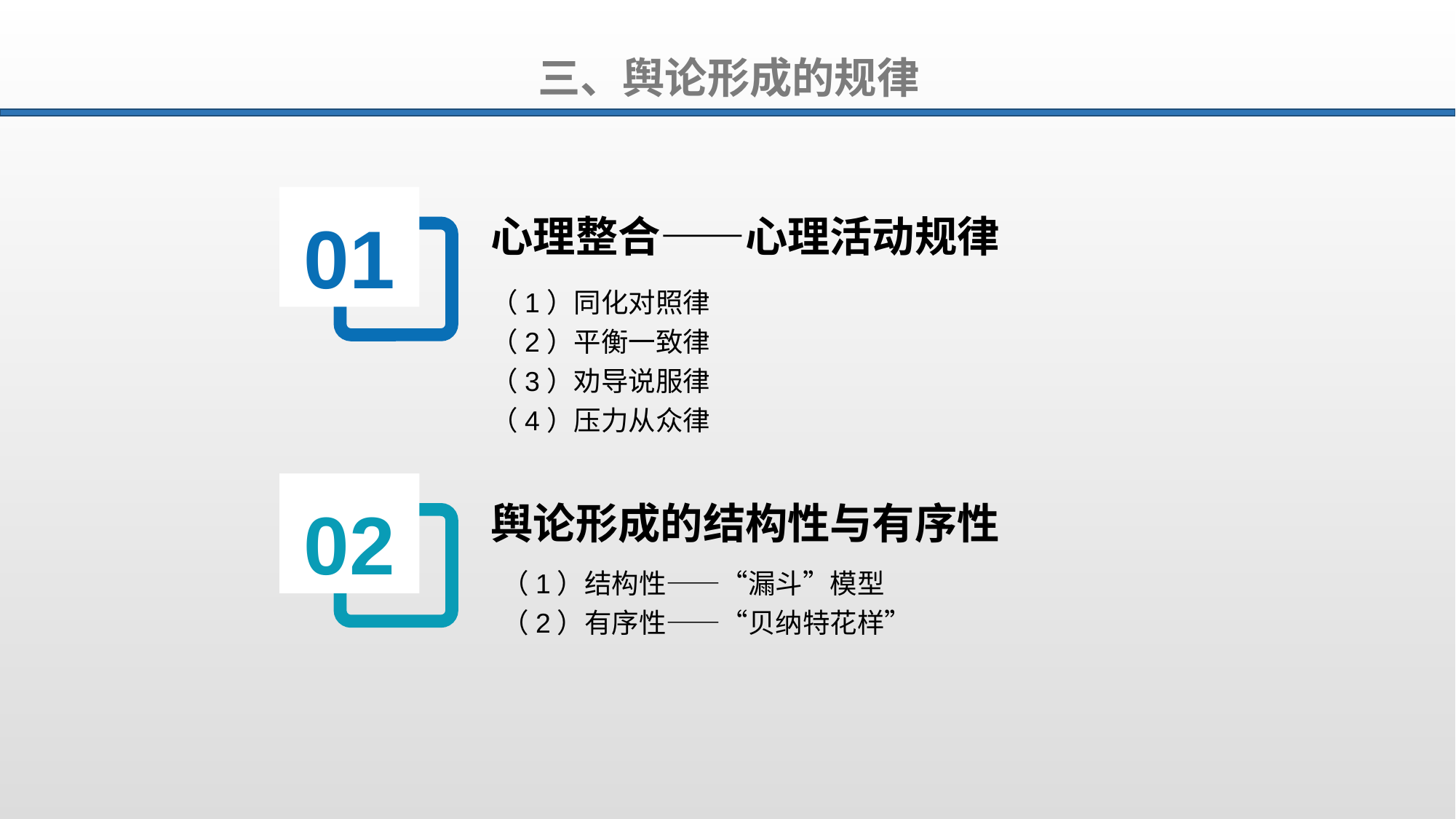

三、舆论形成的规律

01
心理整合——心理活动规律

（1）同化对照律
（2）平衡一致律
（3）劝导说服律
（4）压力从众律
02
舆论形成的结构性与有序性

（1）结构性——“漏斗”模型
（2）有序性——“贝纳特花样”